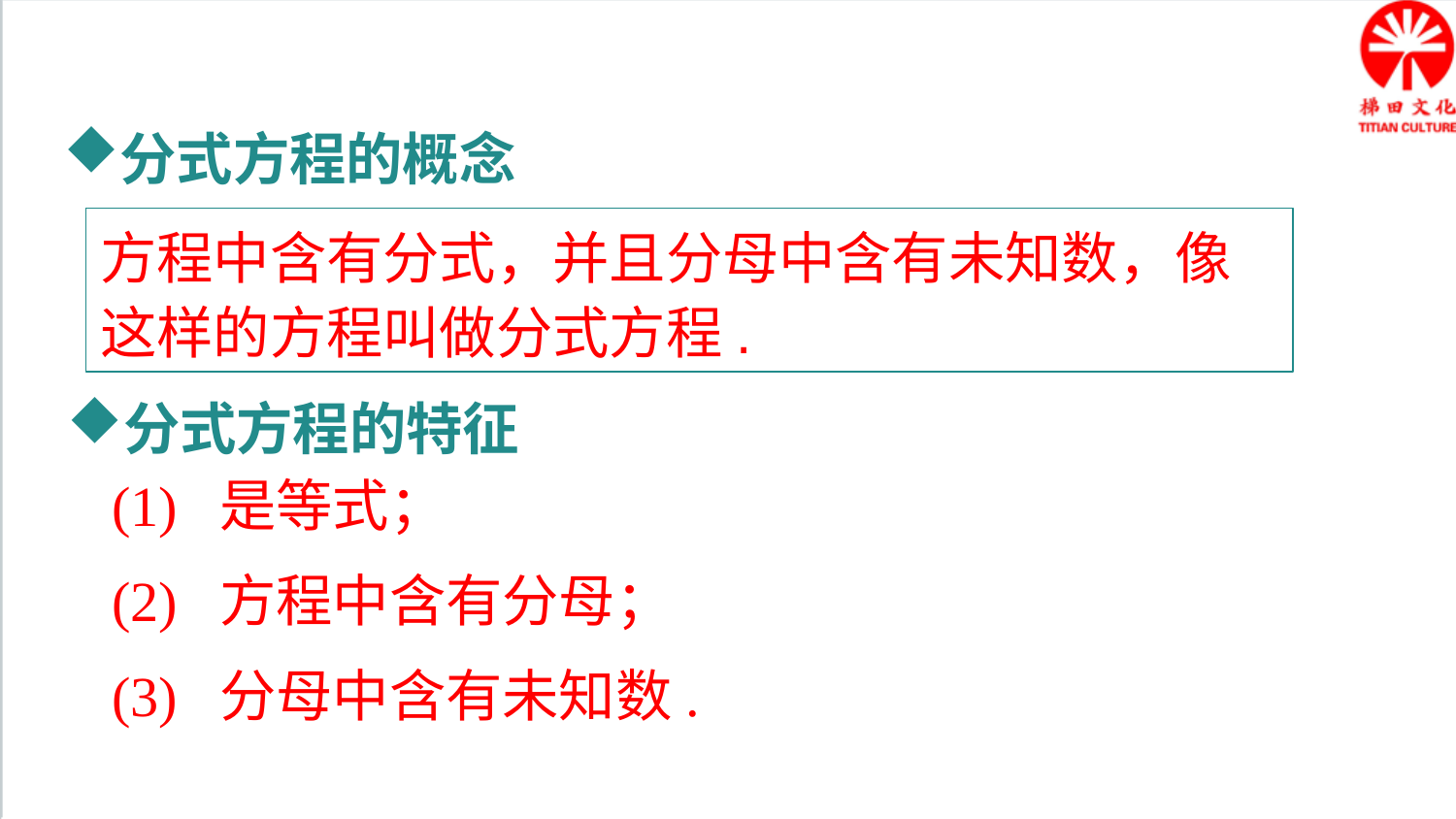

知识要点
分式方程的概念
方程中含有分式，并且分母中含有未知数，像这样的方程叫做分式方程.
分式方程的特征
(1)  是等式；
(2)  方程中含有分母；
(3)  分母中含有未知数.